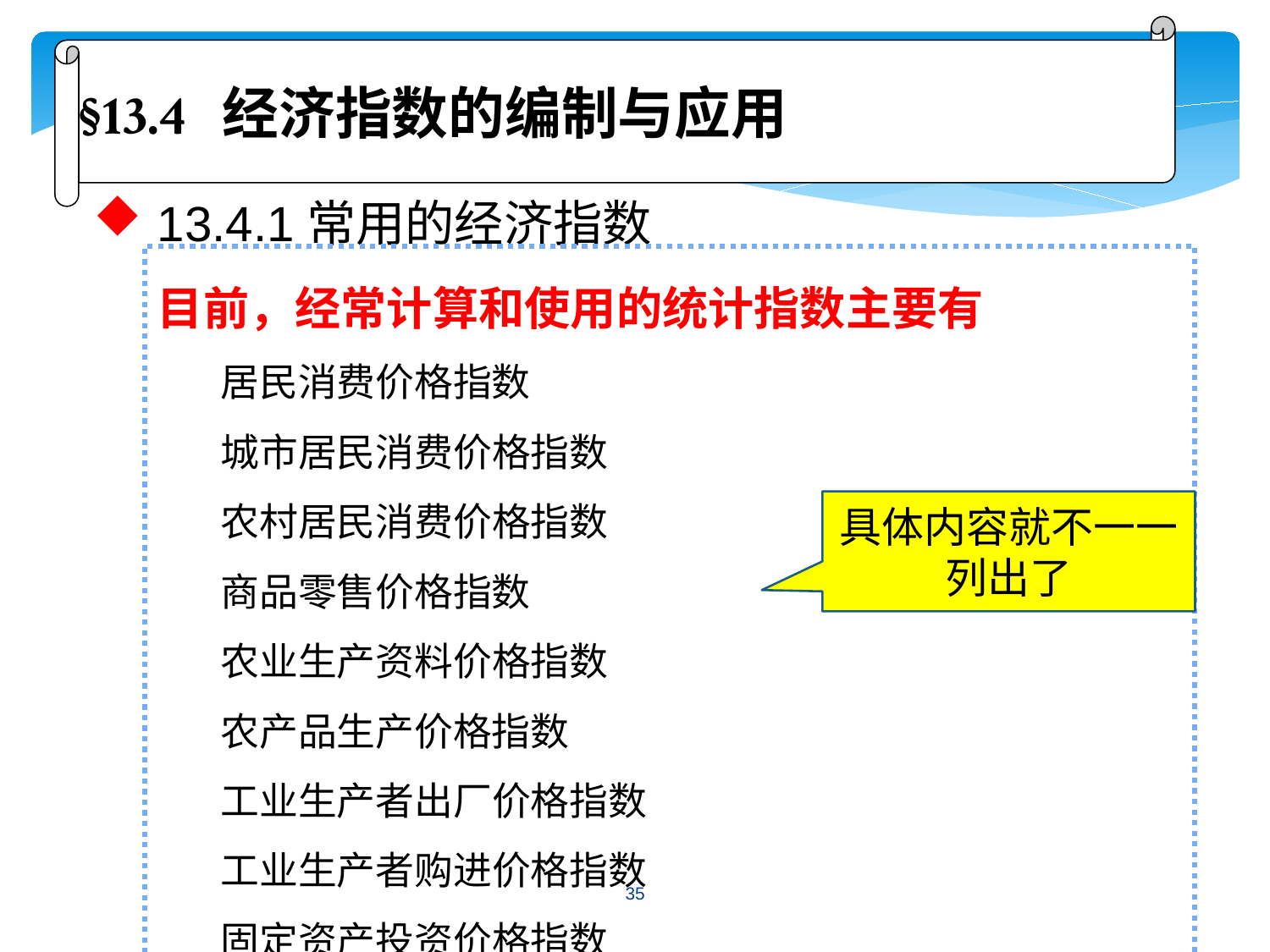

§13.4  经济指数的编制与应用
13.4.1常用的经济指数
目前，经常计算和使用的统计指数主要有
居民消费价格指数
城市居民消费价格指数
农村居民消费价格指数
商品零售价格指数
农业生产资料价格指数
农产品生产价格指数
工业生产者出厂价格指数
工业生产者购进价格指数
固定资产投资价格指数
具体内容就不一一列出了
35